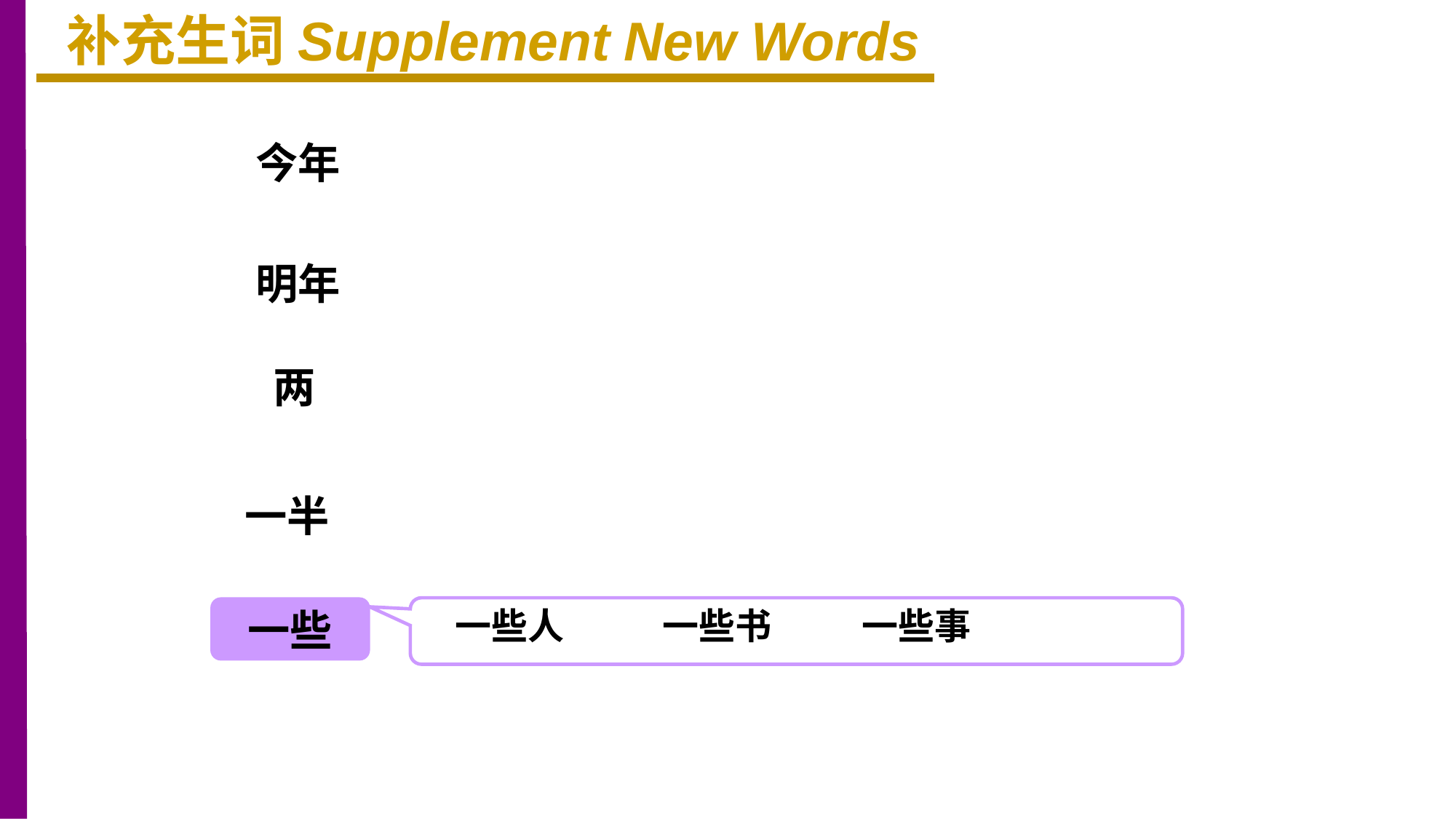

补充生词Supplement New Words
今年
明年
两
一半

一些

一些人            一些书           一些事